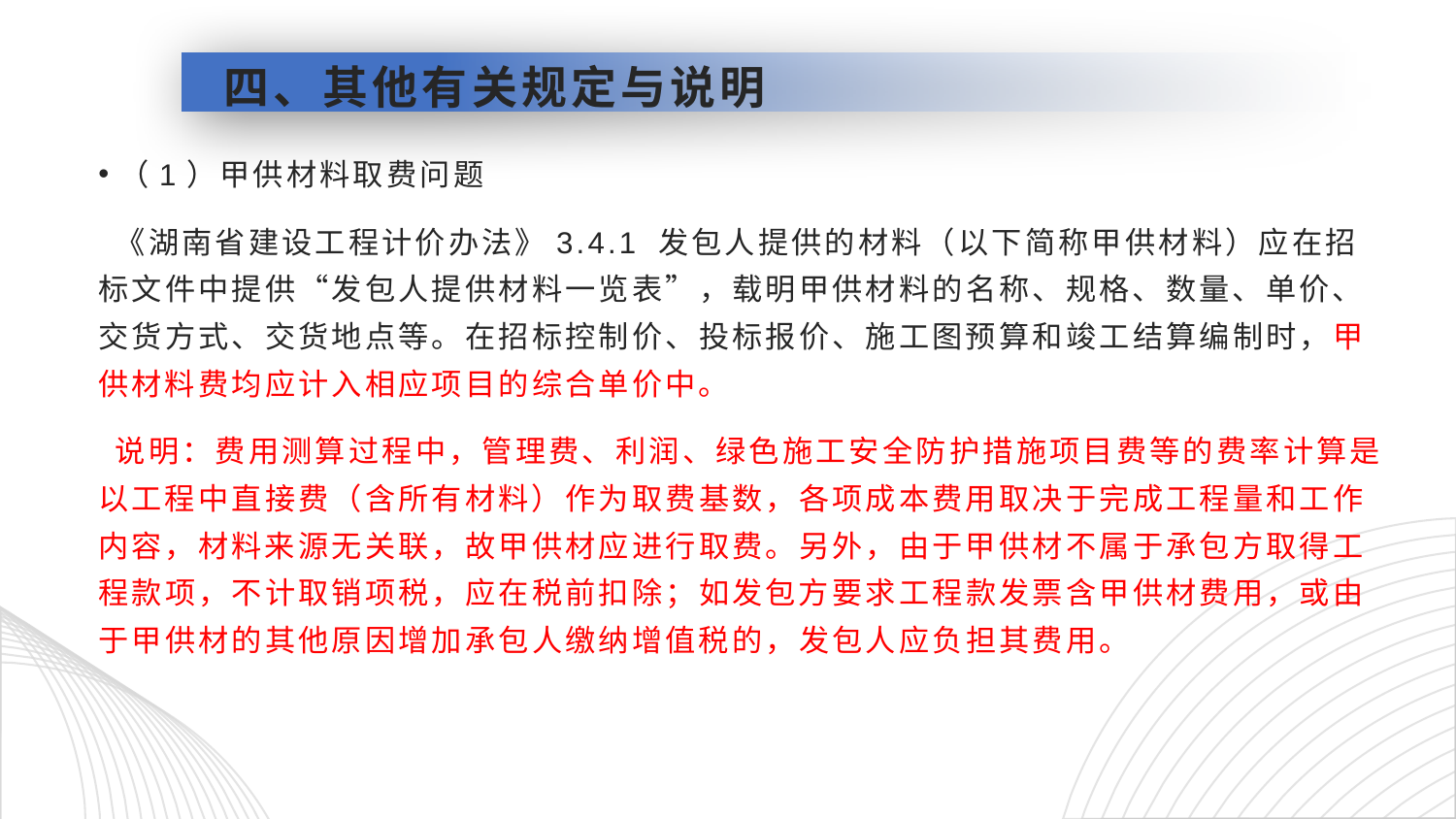

# 四、其他有关规定与说明

（1）甲供材料取费问题
 《湖南省建设工程计价办法》3.4.1 发包人提供的材料（以下简称甲供材料）应在招标文件中提供“发包人提供材料一览表”，载明甲供材料的名称、规格、数量、单价、交货方式、交货地点等。在招标控制价、投标报价、施工图预算和竣工结算编制时，甲供材料费均应计入相应项目的综合单价中。
 说明：费用测算过程中，管理费、利润、绿色施工安全防护措施项目费等的费率计算是以工程中直接费（含所有材料）作为取费基数，各项成本费用取决于完成工程量和工作内容，材料来源无关联，故甲供材应进行取费。另外，由于甲供材不属于承包方取得工程款项，不计取销项税，应在税前扣除；如发包方要求工程款发票含甲供材费用，或由于甲供材的其他原因增加承包人缴纳增值税的，发包人应负担其费用。